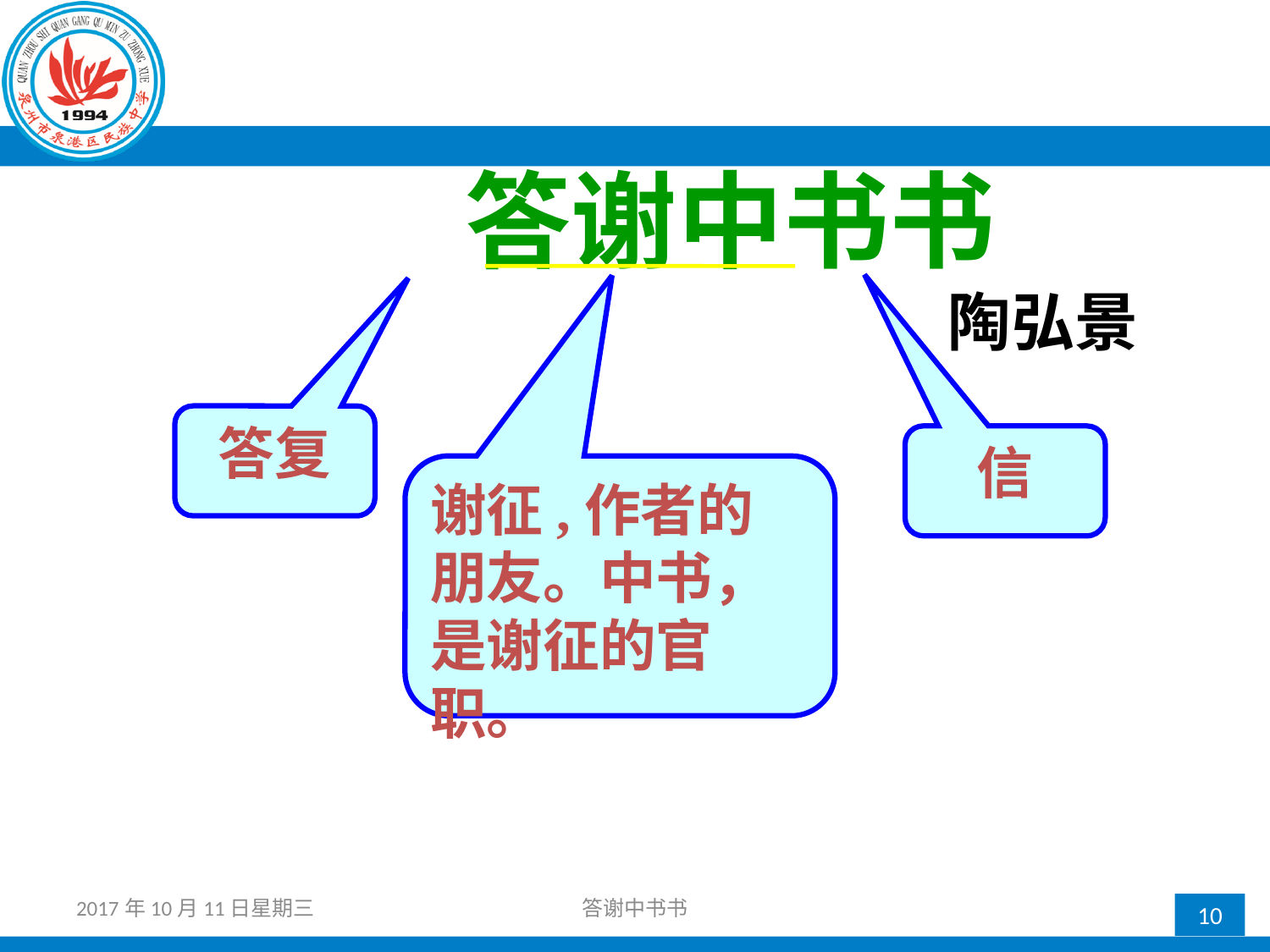

答谢中书书

陶弘景
答复
信
谢征,作者的朋友。中书，是谢征的官职。
2017年10月11日星期三
答谢中书书